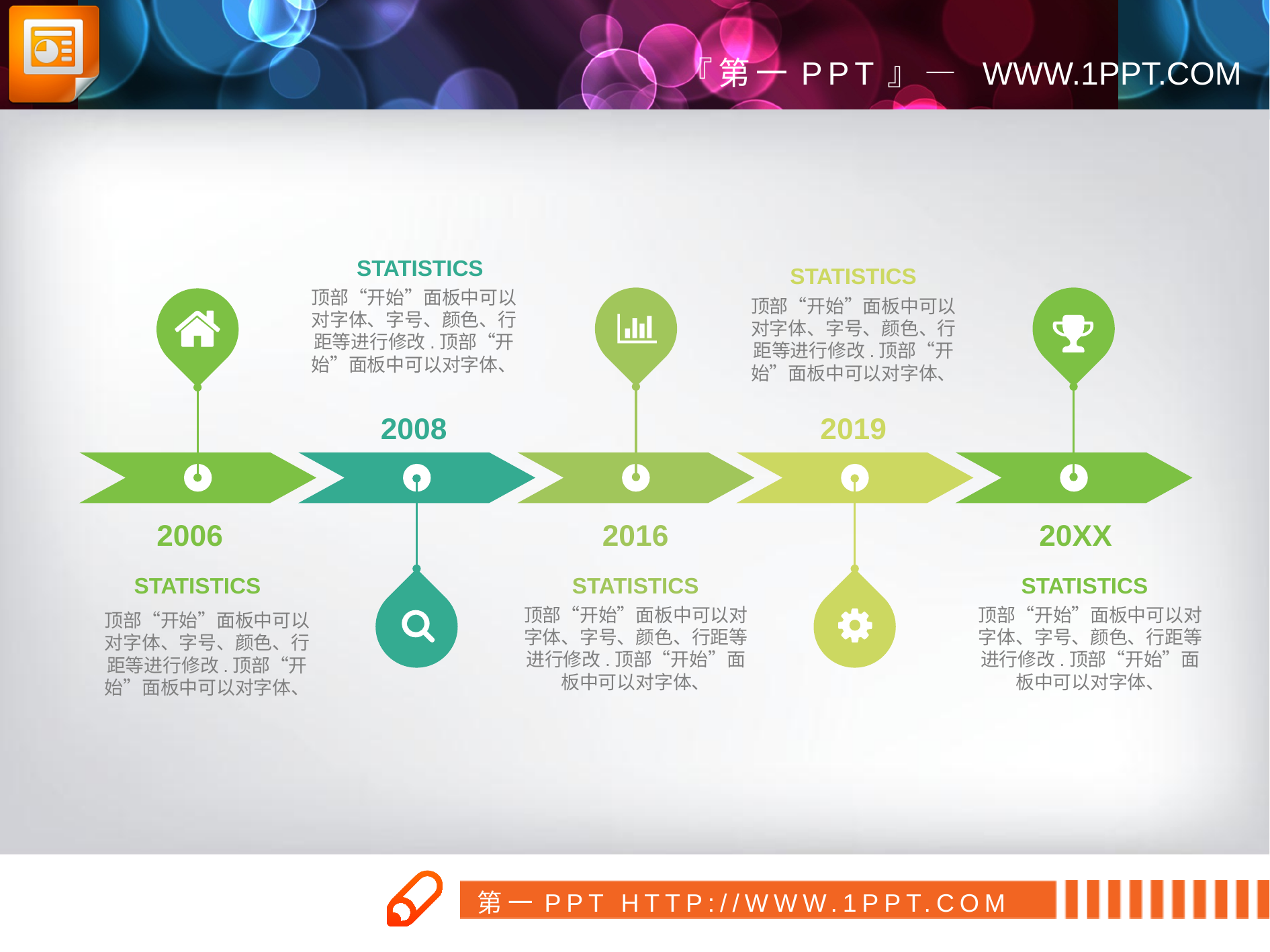

STATISTICS
顶部“开始”面板中可以对字体、字号、颜色、行距等进行修改.顶部“开始”面板中可以对字体、
STATISTICS
顶部“开始”面板中可以对字体、字号、颜色、行距等进行修改.顶部“开始”面板中可以对字体、

2008
2019

2006
2016
20XX
STATISTICS
顶部“开始”面板中可以对字体、字号、颜色、行距等进行修改.顶部“开始”面板中可以对字体、
STATISTICS
顶部“开始”面板中可以对字体、字号、颜色、行距等进行修改.顶部“开始”面板中可以对字体、
STATISTICS
顶部“开始”面板中可以对字体、字号、颜色、行距等进行修改.顶部“开始”面板中可以对字体、